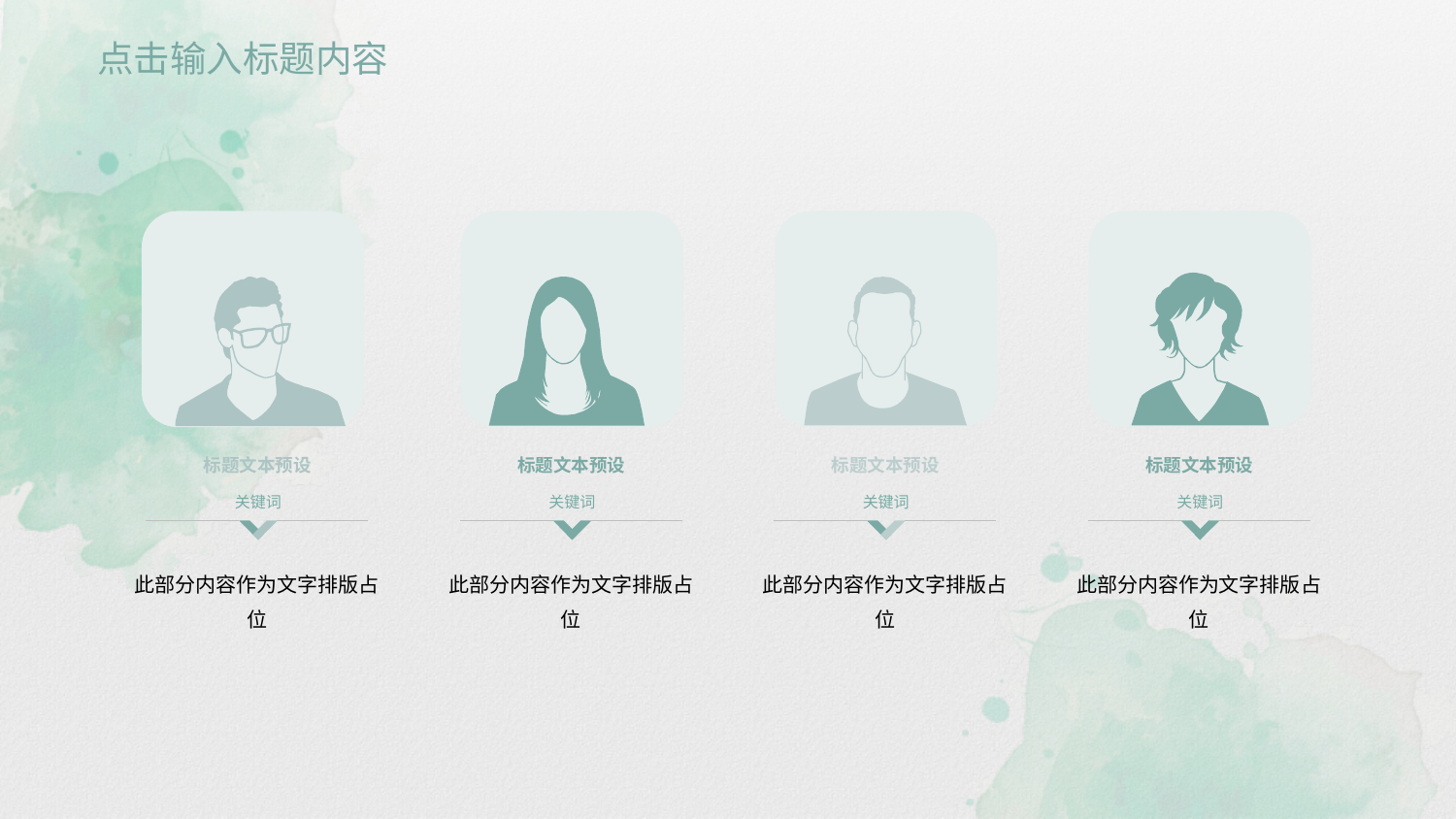

点击输入标题内容

标题文本预设
关键词

此部分内容作为文字排版占位

标题文本预设
关键词

此部分内容作为文字排版占位

标题文本预设
关键词

此部分内容作为文字排版占位

标题文本预设
关键词

此部分内容作为文字排版占位